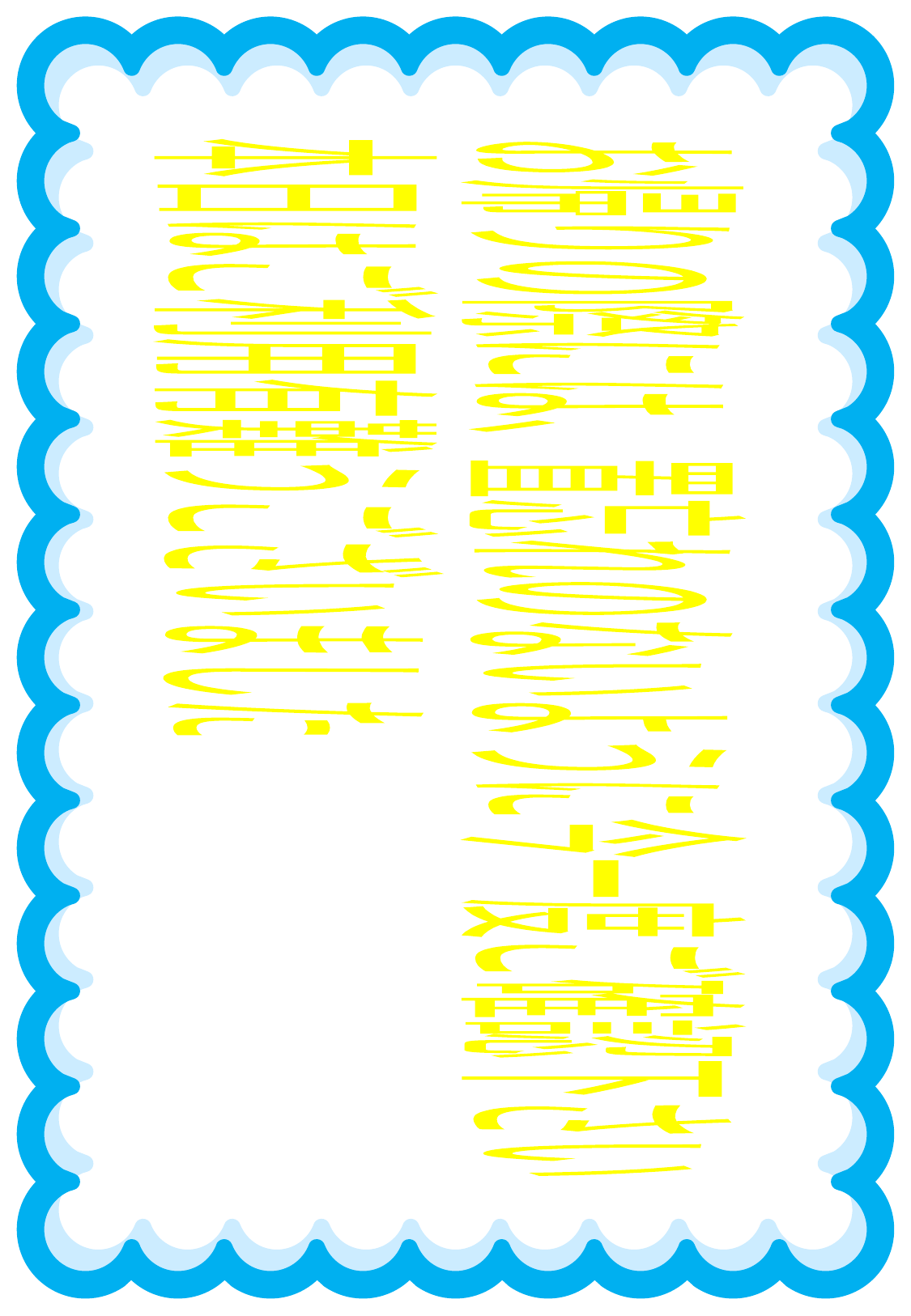

お帰りの際には、
置忘れのないように
今一度ご確認下さい
本日はご利用有難う
ございました